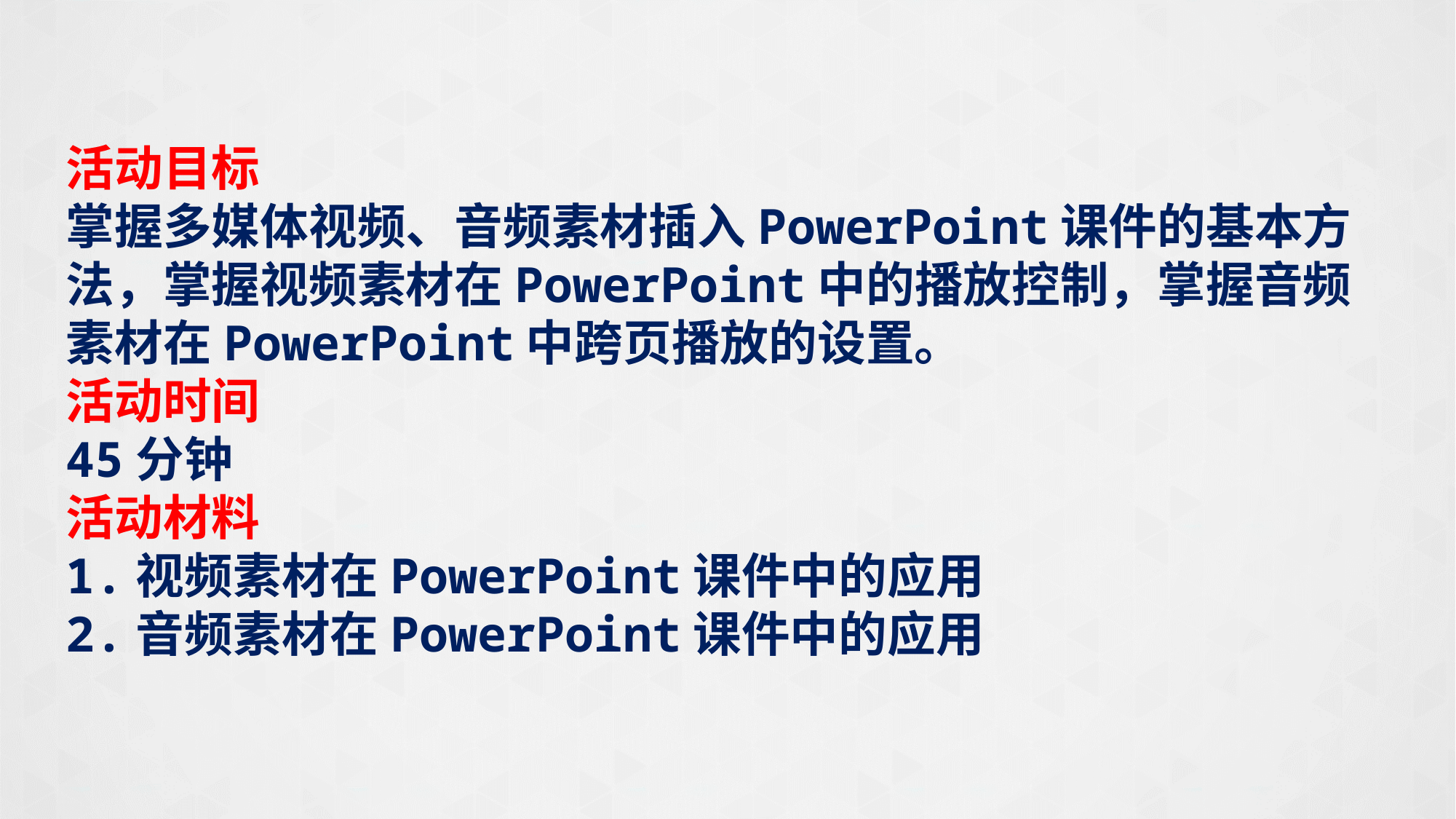

活动目标
掌握多媒体视频、音频素材插入PowerPoint课件的基本方法，掌握视频素材在PowerPoint中的播放控制，掌握音频素材在PowerPoint中跨页播放的设置。
活动时间
45分钟
活动材料
1.视频素材在PowerPoint课件中的应用
2.音频素材在PowerPoint课件中的应用